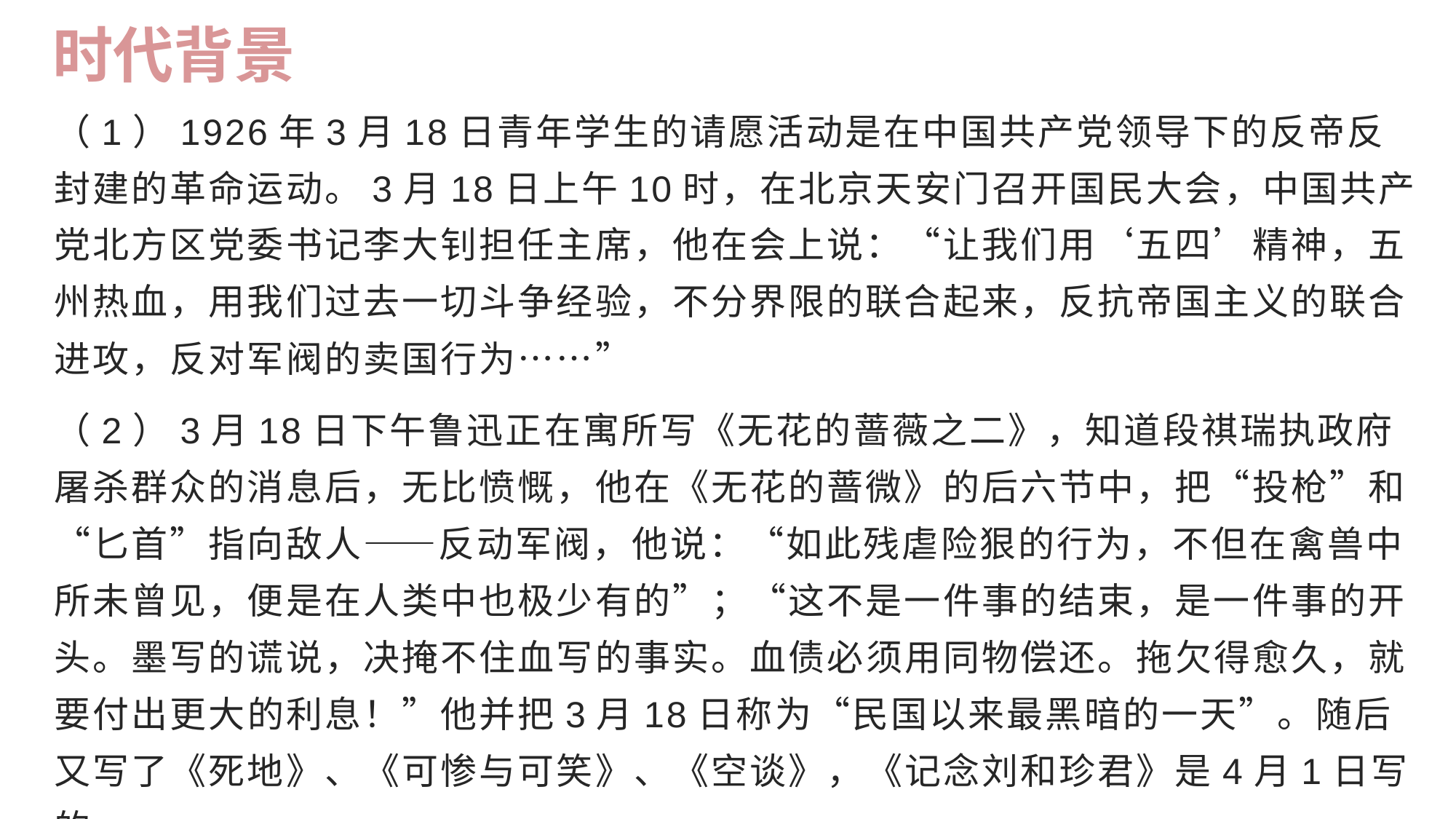

时代背景
（1）1926年3月18日青年学生的请愿活动是在中国共产党领导下的反帝反封建的革命运动。3月18日上午10时，在北京天安门召开国民大会，中国共产党北方区党委书记李大钊担任主席，他在会上说：“让我们用‘五四’精神，五州热血，用我们过去一切斗争经验，不分界限的联合起来，反抗帝国主义的联合进攻，反对军阀的卖国行为……”
（2）3月18日下午鲁迅正在寓所写《无花的蔷薇之二》，知道段祺瑞执政府屠杀群众的消息后，无比愤慨，他在《无花的蔷微》的后六节中，把“投枪”和“匕首”指向敌人——反动军阀，他说：“如此残虐险狠的行为，不但在禽兽中所未曾见，便是在人类中也极少有的”；“这不是一件事的结束，是一件事的开头。墨写的谎说，决掩不住血写的事实。血债必须用同物偿还。拖欠得愈久，就要付出更大的利息！”他并把3月18日称为“民国以来最黑暗的一天”。随后又写了《死地》、《可惨与可笑》、《空谈》，《记念刘和珍君》是4月1日写的。